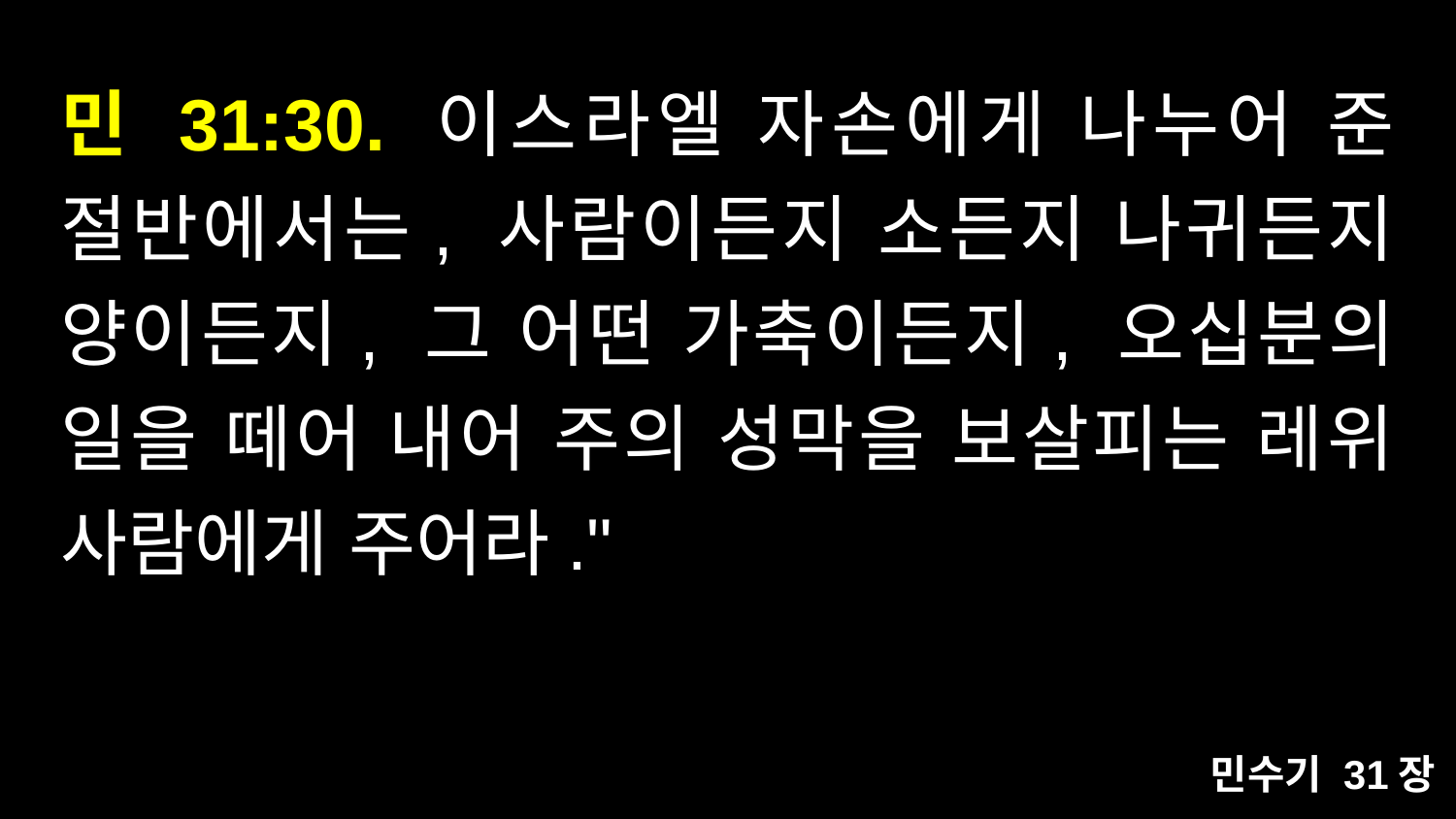

# 민 31:30. 이스라엘 자손에게 나누어 준 절반에서는, 사람이든지 소든지 나귀든지 양이든지, 그 어떤 가축이든지, 오십분의 일을 떼어 내어 주의 성막을 보살피는 레위 사람에게 주어라."
민수기 31장